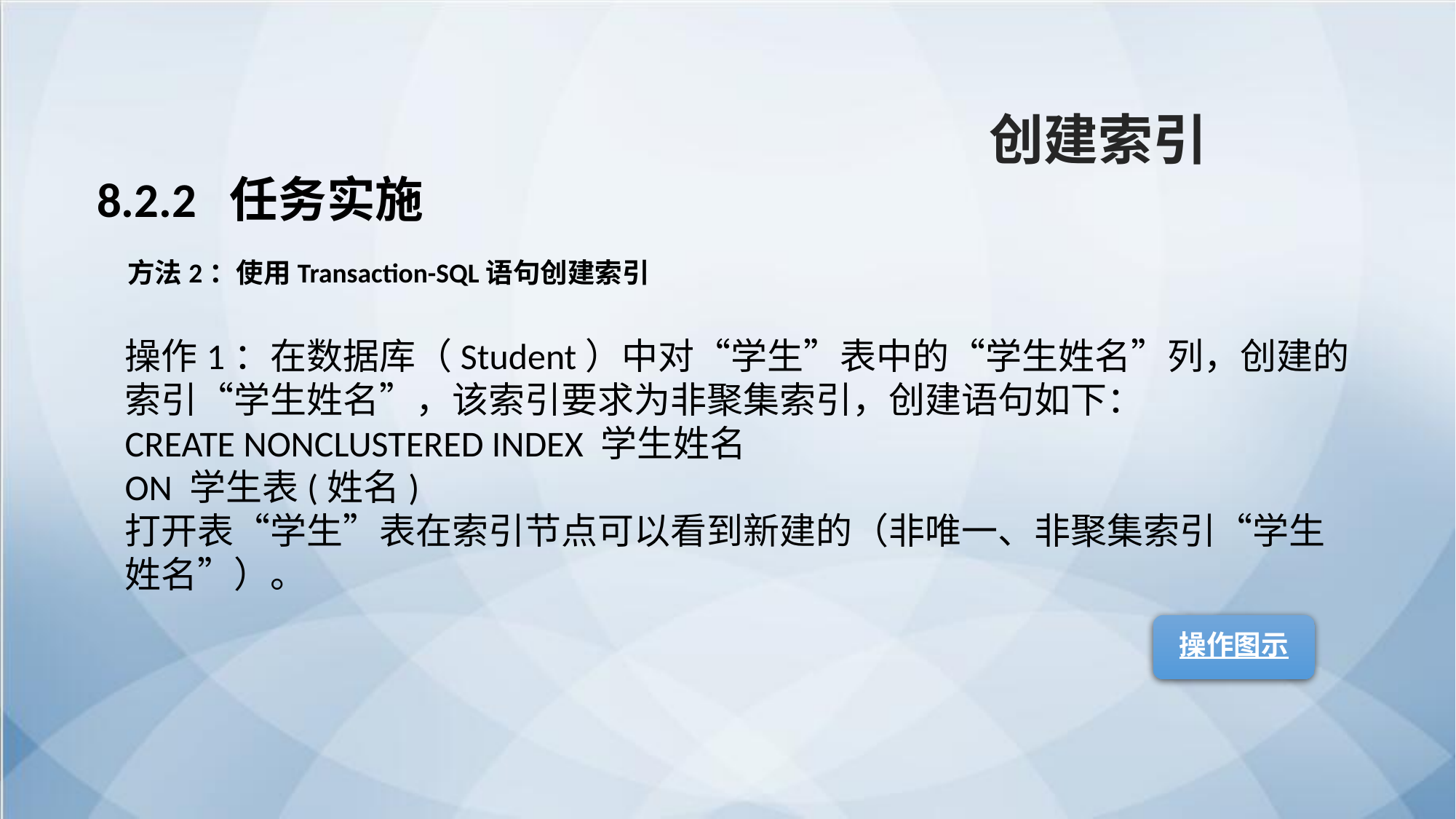

创建索引
8.2.2  任务实施
方法2：使用Transaction-SQL语句创建索引
操作1：在数据库（Student）中对“学生”表中的“学生姓名”列，创建的索引“学生姓名”，该索引要求为非聚集索引，创建语句如下：
CREATE NONCLUSTERED INDEX 学生姓名
ON 学生表(姓名)
打开表“学生”表在索引节点可以看到新建的（非唯一、非聚集索引“学生姓名”）。

操作图示